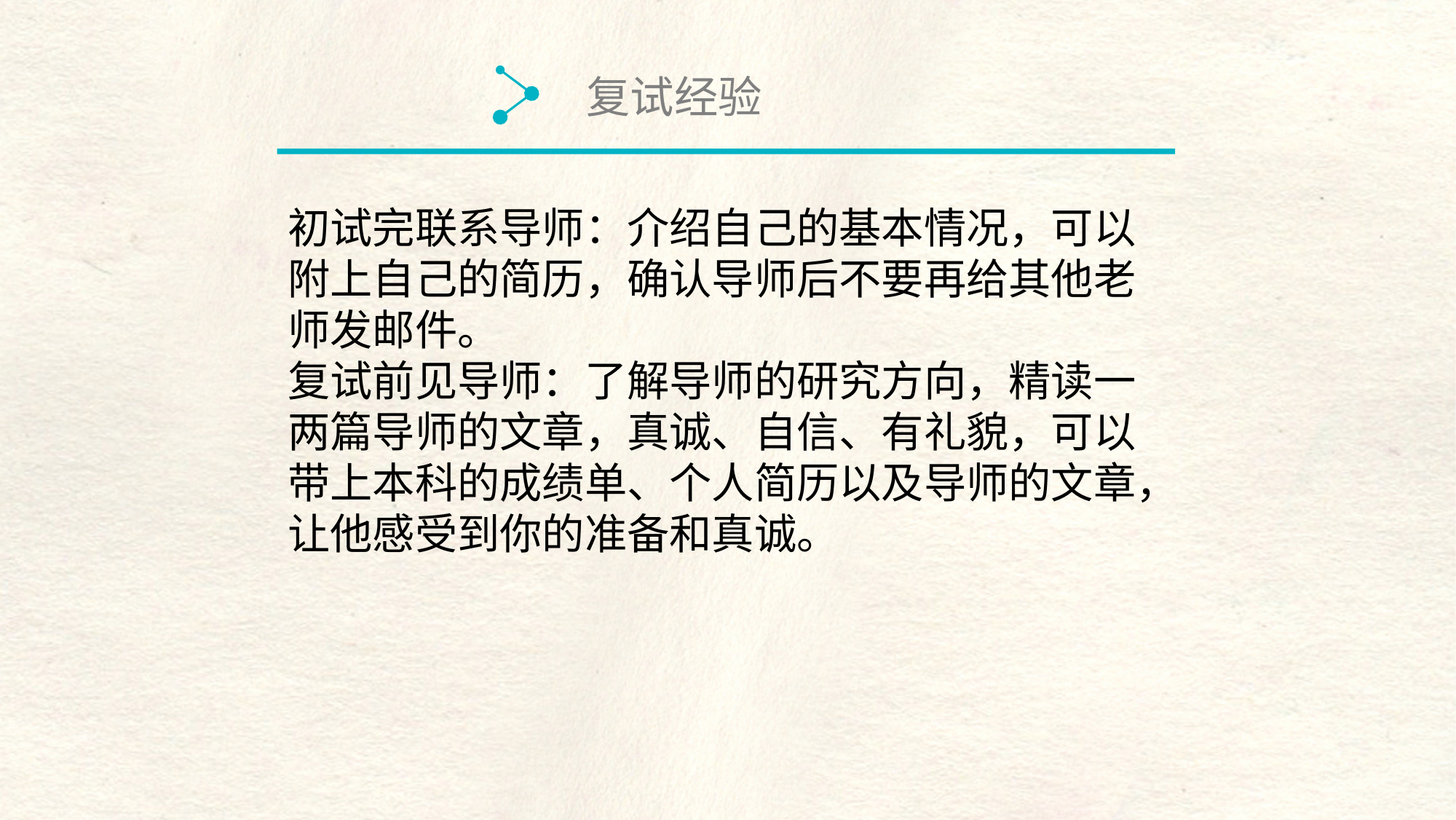

复试经验

初试完联系导师：介绍自己的基本情况，可以附上自己的简历，确认导师后不要再给其他老师发邮件。
复试前见导师：了解导师的研究方向，精读一两篇导师的文章，真诚、自信、有礼貌，可以带上本科的成绩单、个人简历以及导师的文章，让他感受到你的准备和真诚。